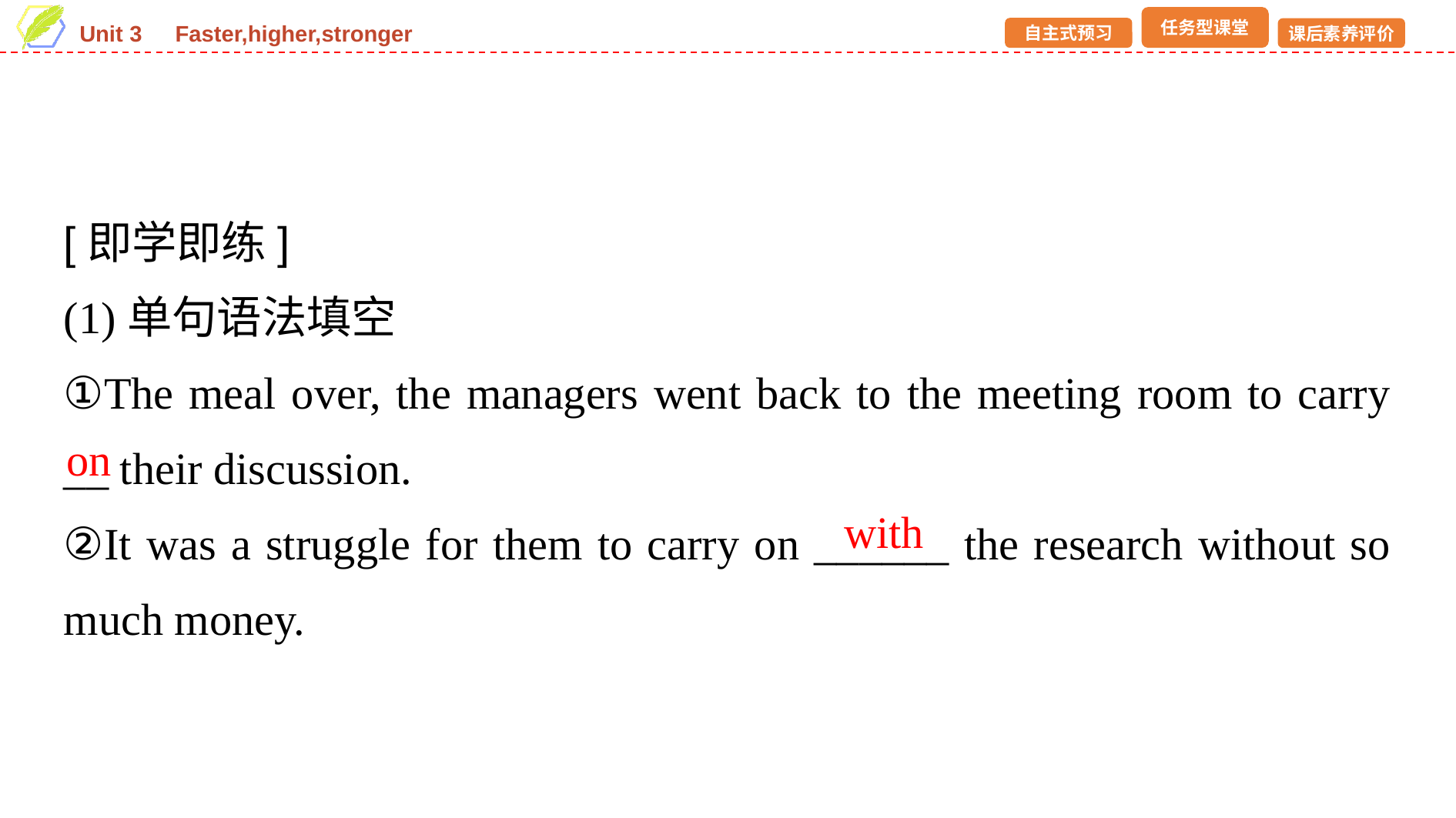

[即学即练]
(1)单句语法填空
①The meal over, the managers went back to the meeting room to carry __ their discussion.
②It was a struggle for them to carry on ______ the research without so much money.
on
with